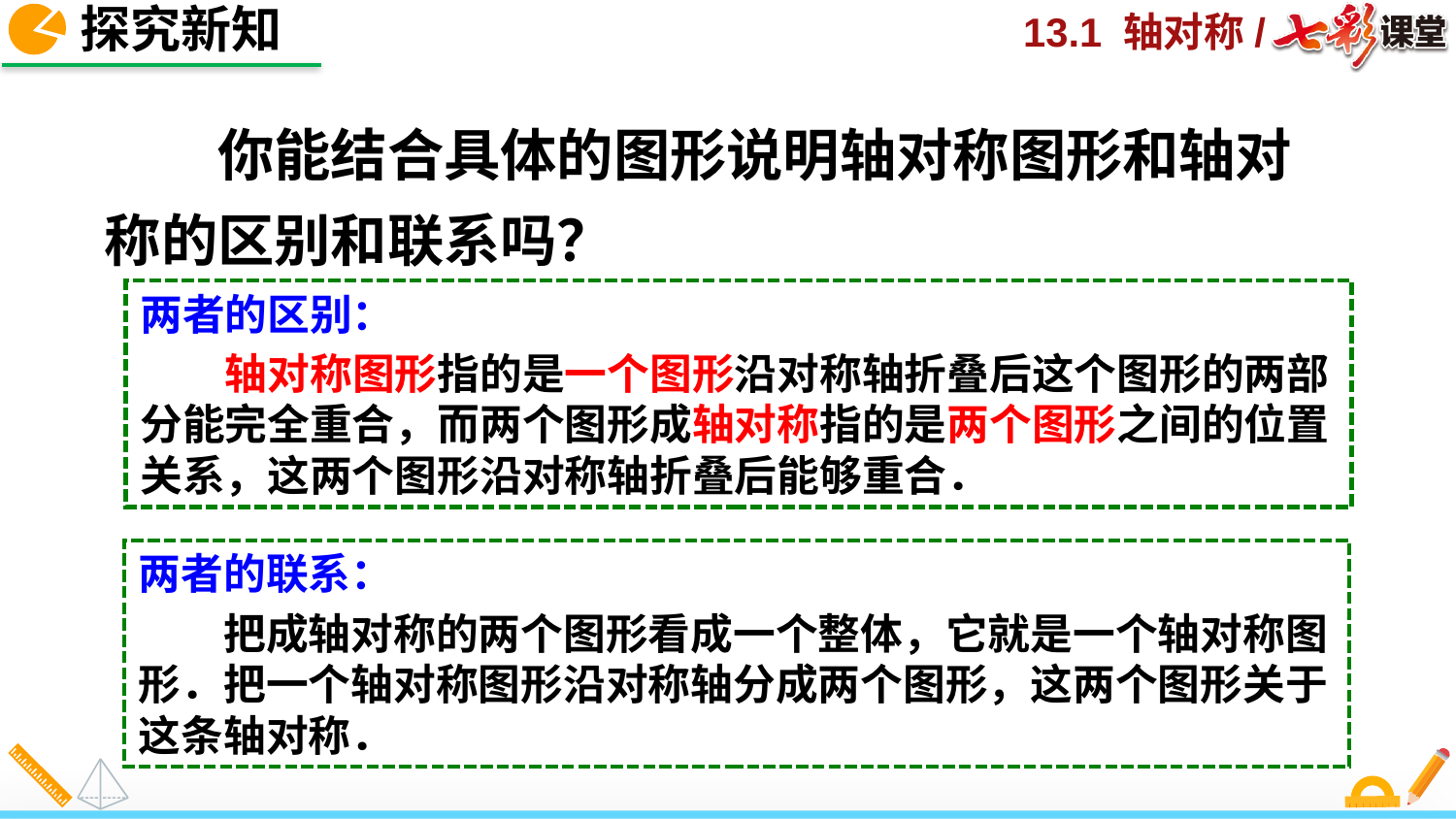

探究新知

　　你能结合具体的图形说明轴对称图形和轴对称的区别和联系吗？
两者的区别：
　　轴对称图形指的是一个图形沿对称轴折叠后这个图形的两部分能完全重合，而两个图形成轴对称指的是两个图形之间的位置关系，这两个图形沿对称轴折叠后能够重合．
两者的联系：
　　把成轴对称的两个图形看成一个整体，它就是一个轴对称图形．把一个轴对称图形沿对称轴分成两个图形，这两个图形关于这条轴对称．